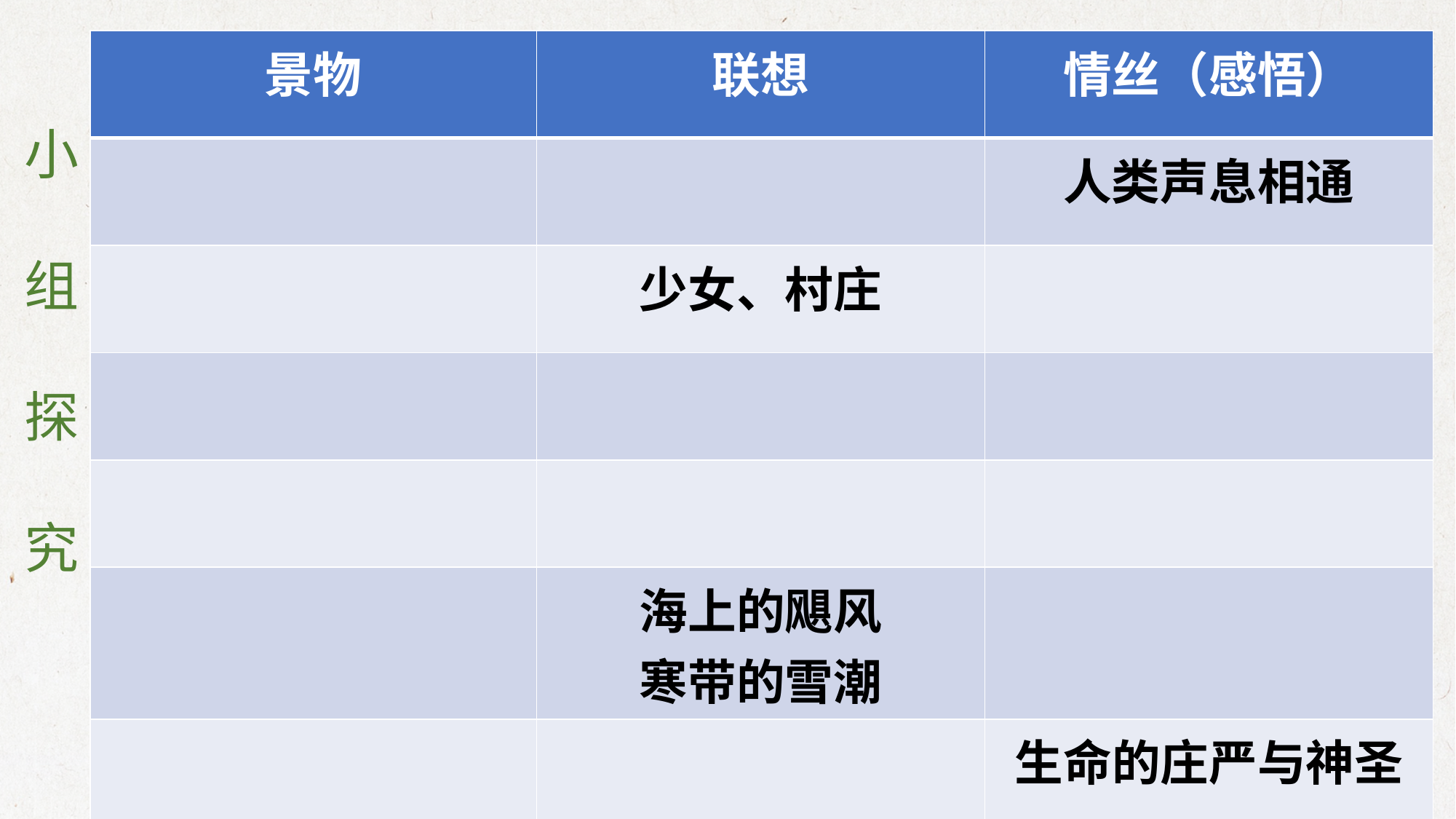

| 景物 | 联想 | 情丝（感悟） |
| --- | --- | --- |
|  |  | 人类声息相通 |
|  | 少女、村庄 |  |
|  |  |  |
|  |  |  |
|  | 海上的飓风 寒带的雪潮 |  |
|  |  | 生命的庄严与神圣 |
小

组

探

究